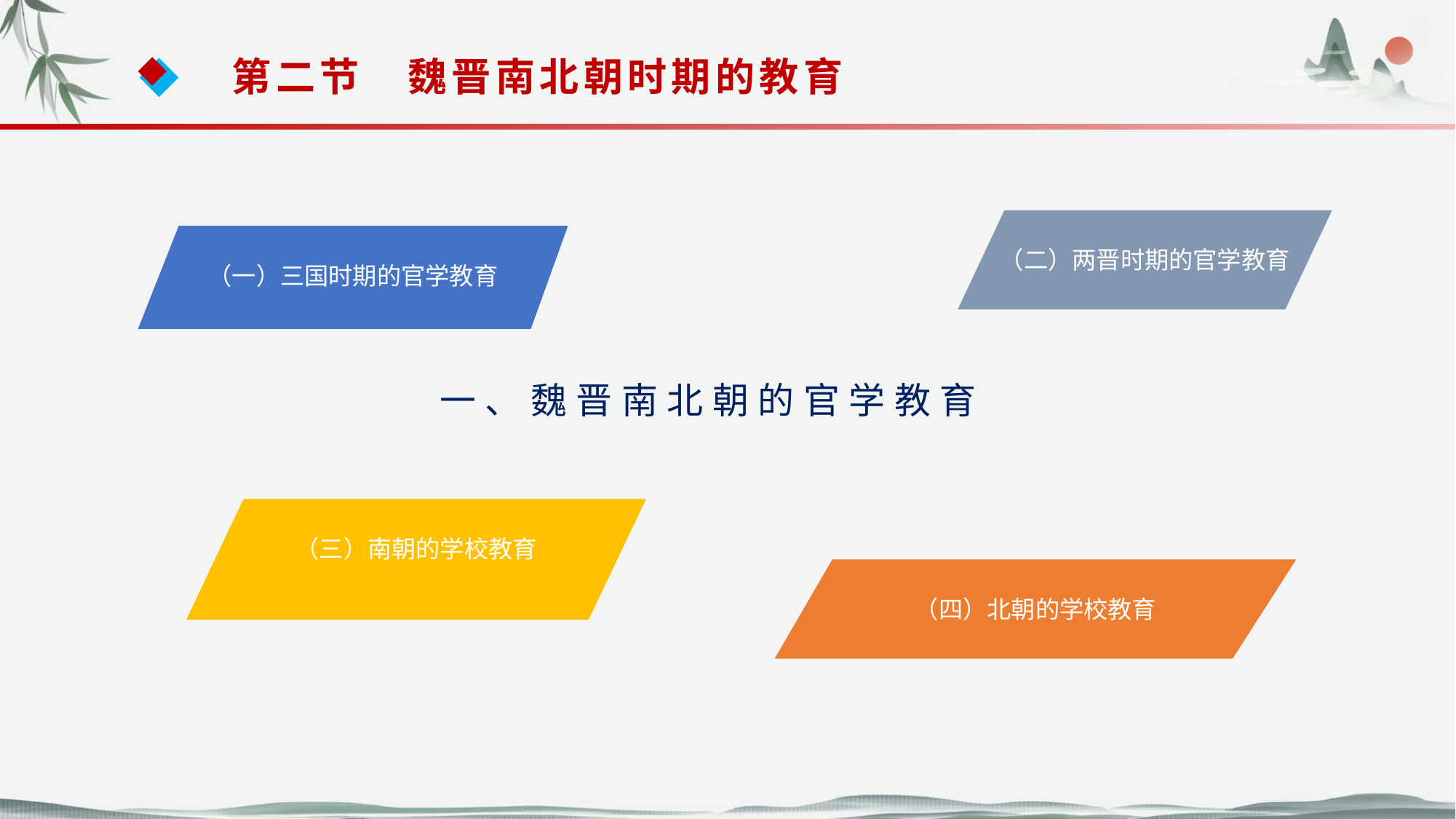

第二节　魏晋南北朝时期的教育

（二）两晋时期的官学教育

（一）三国时期的官学教育
一、魏晋南北朝的官学教育

（三）南朝的学校教育

（四）北朝的学校教育